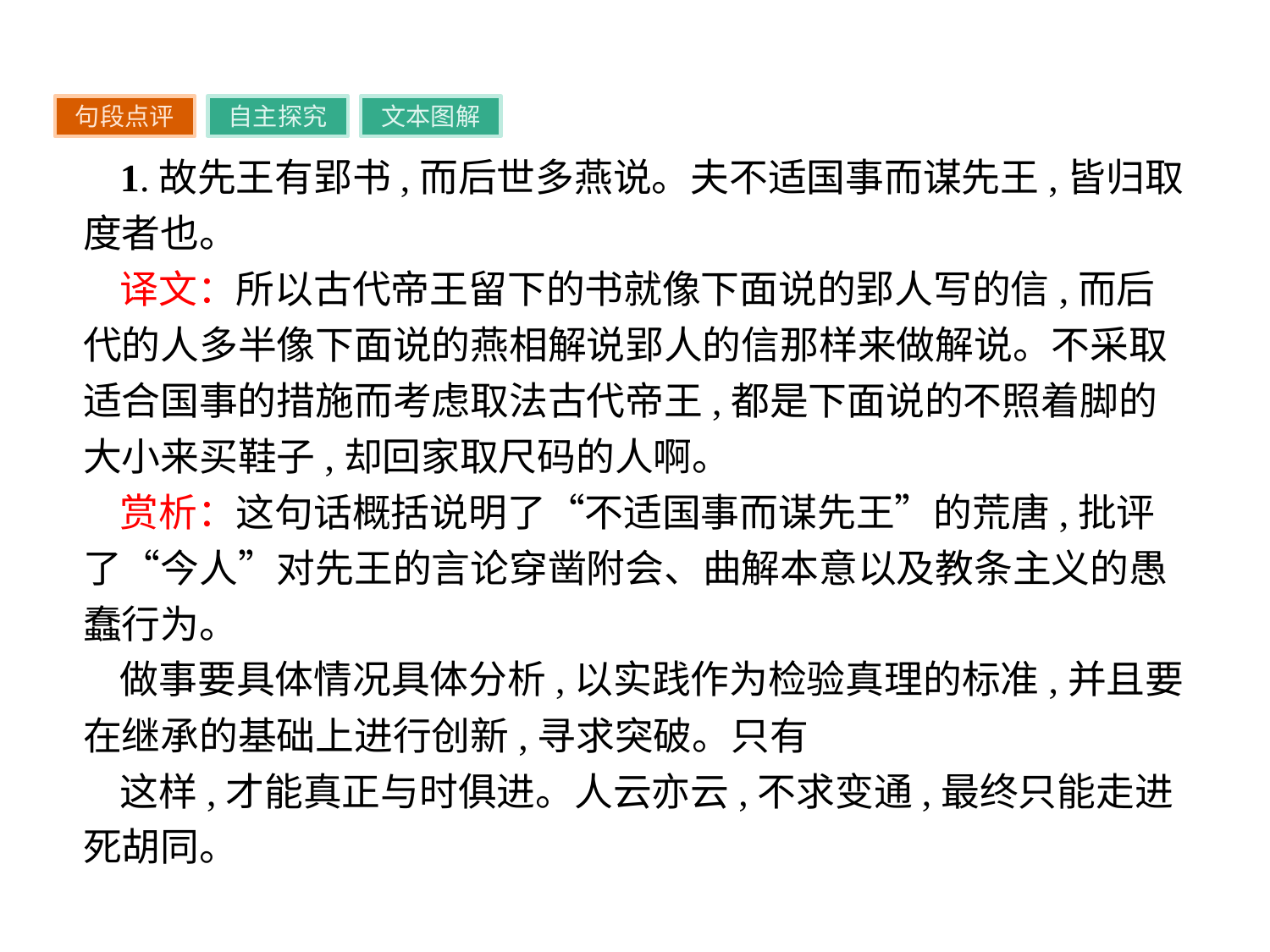

句段点评
自主探究
文本图解
1.故先王有郢书,而后世多燕说。夫不适国事而谋先王,皆归取度者也。
译文：所以古代帝王留下的书就像下面说的郢人写的信,而后代的人多半像下面说的燕相解说郢人的信那样来做解说。不采取适合国事的措施而考虑取法古代帝王,都是下面说的不照着脚的大小来买鞋子,却回家取尺码的人啊。
赏析：这句话概括说明了“不适国事而谋先王”的荒唐,批评了“今人”对先王的言论穿凿附会、曲解本意以及教条主义的愚蠢行为。
做事要具体情况具体分析,以实践作为检验真理的标准,并且要在继承的基础上进行创新,寻求突破。只有
这样,才能真正与时俱进。人云亦云,不求变通,最终只能走进死胡同。